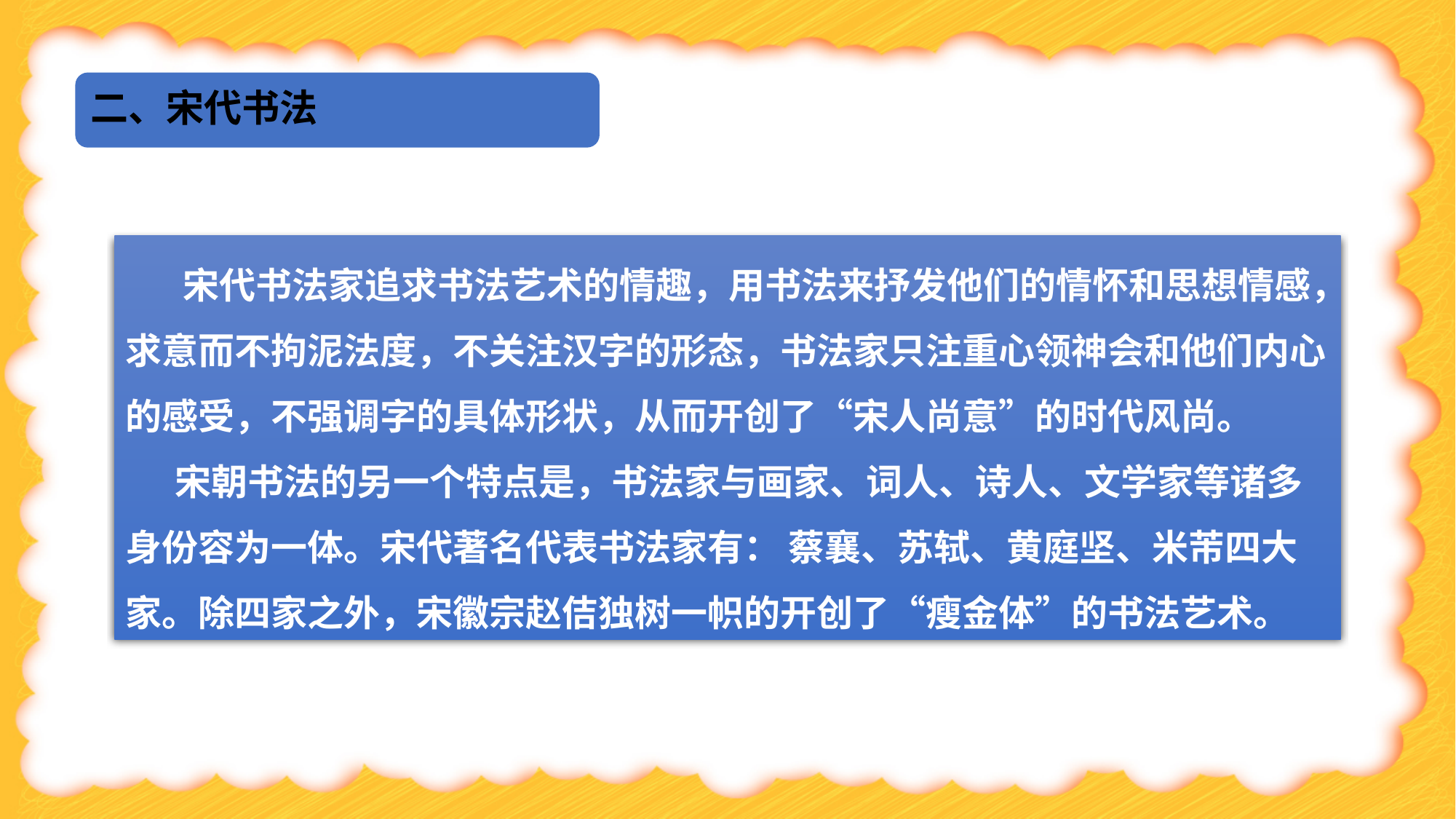

二、宋代书法
      宋代书法家追求书法艺术的情趣，用书法来抒发他们的情怀和思想情感，求意而不拘泥法度，不关注汉字的形态，书法家只注重心领神会和他们内心的感受，不强调字的具体形状，从而开创了“宋人尚意”的时代风尚。
     宋朝书法的另一个特点是，书法家与画家、词人、诗人、文学家等诸多身份容为一体。宋代著名代表书法家有： 蔡襄、苏轼、黄庭坚、米芾四大家。除四家之外，宋徽宗赵佶独树一帜的开创了“瘦金体”的书法艺术。